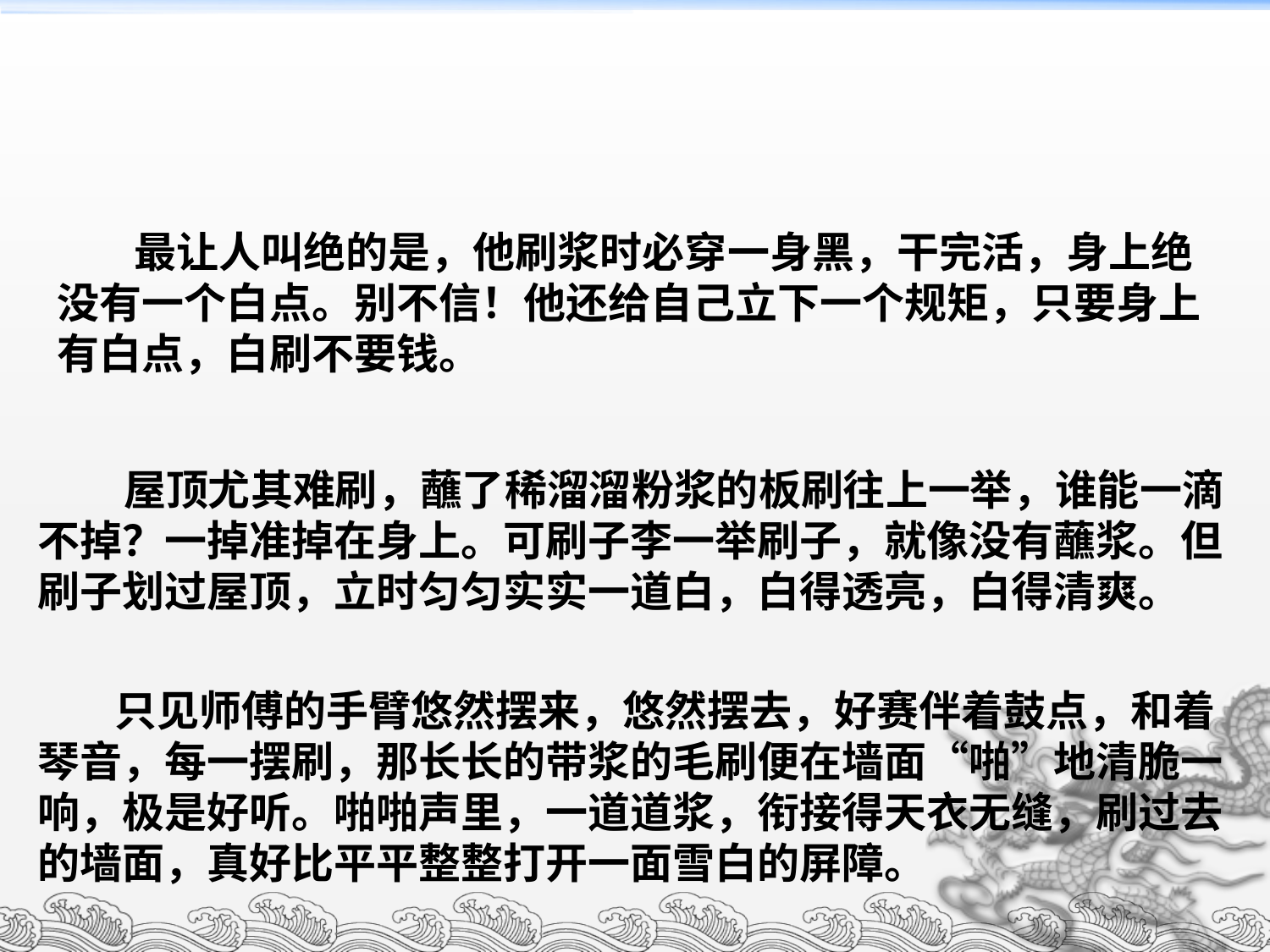

最让人叫绝的是，他刷浆时必穿一身黑，干完活，身上绝没有一个白点。别不信！他还给自己立下一个规矩，只要身上有白点，白刷不要钱。
        屋顶尤其难刷，蘸了稀溜溜粉浆的板刷往上一举，谁能一滴不掉？一掉准掉在身上。可刷子李一举刷子，就像没有蘸浆。但刷子划过屋顶，立时匀匀实实一道白，白得透亮，白得清爽。
       只见师傅的手臂悠然摆来，悠然摆去，好赛伴着鼓点，和着琴音，每一摆刷，那长长的带浆的毛刷便在墙面“啪”地清脆一响，极是好听。啪啪声里，一道道浆，衔接得天衣无缝，刷过去的墙面，真好比平平整整打开一面雪白的屏障。